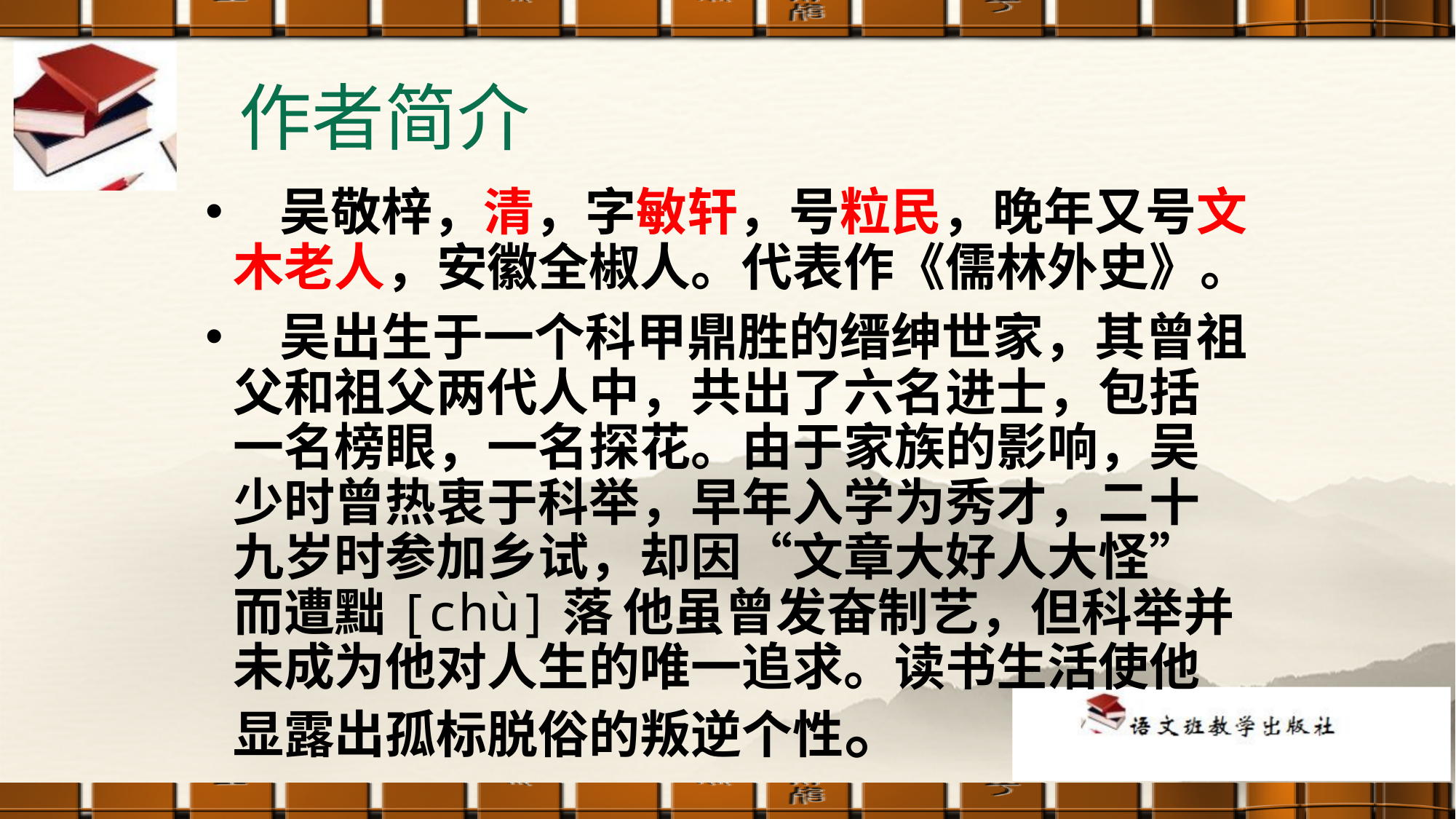

# 作者简介
   吴敬梓，清，字敏轩，号粒民，晚年又号文木老人，安徽全椒人。代表作《儒林外史》。
   吴出生于一个科甲鼎胜的缙绅世家，其曾祖父和祖父两代人中，共出了六名进士，包括一名榜眼，一名探花。由于家族的影响，吴少时曾热衷于科举，早年入学为秀才，二十九岁时参加乡试，却因“文章大好人大怪”而遭黜[chù]落 他虽曾发奋制艺，但科举并未成为他对人生的唯一追求。读书生活使他显露出孤标脱俗的叛逆个性。